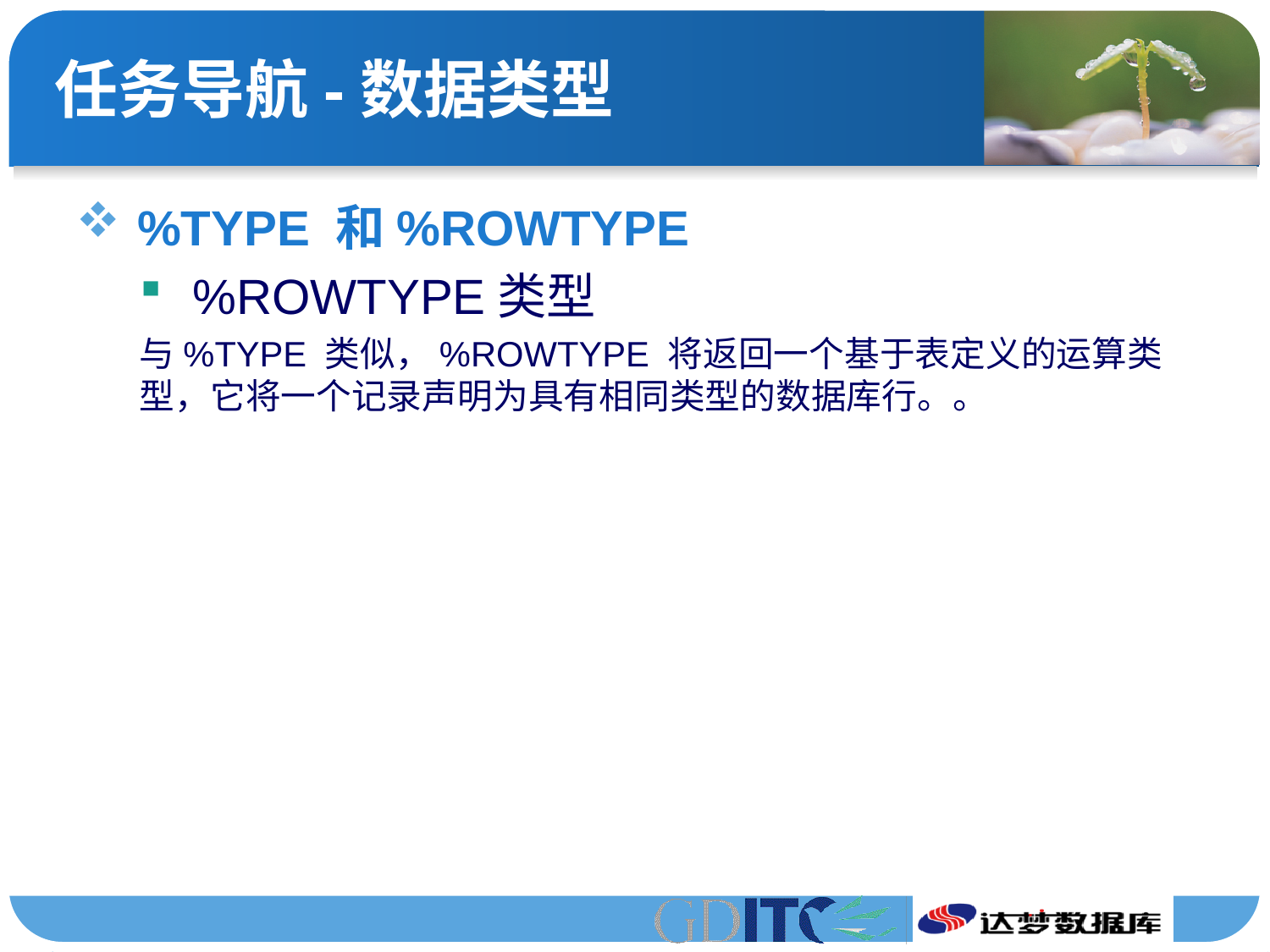

# 任务导航-数据类型
 %TYPE 和%ROWTYPE
 %ROWTYPE类型
与%TYPE 类似，%ROWTYPE 将返回一个基于表定义的运算类型，它将一个记录声明为具有相同类型的数据库行。。